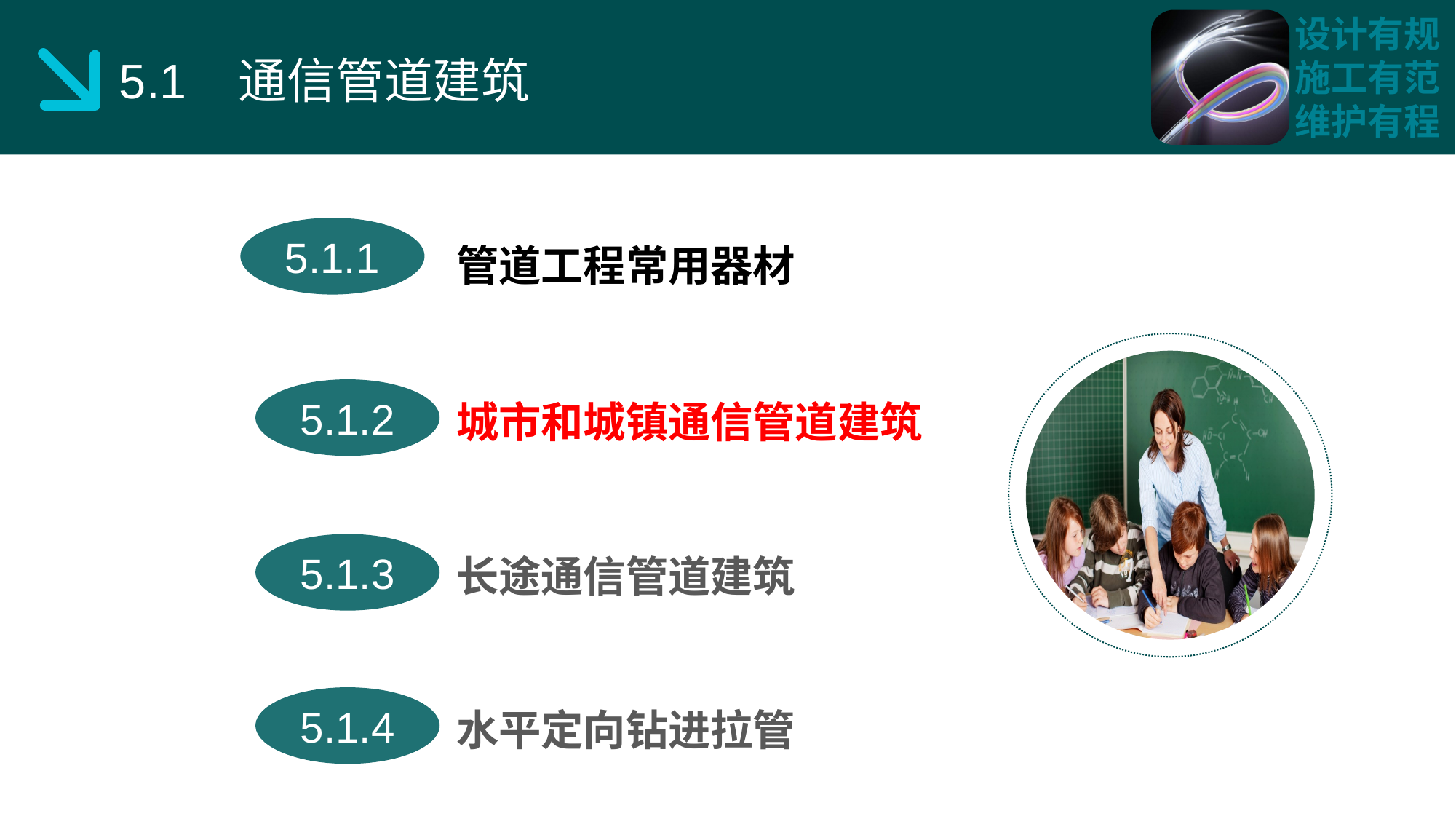

5.1   通信管道建筑

管道工程常用器材
5.1.1

城市和城镇通信管道建筑
5.1.2
长途通信管道建筑
5.1.3
水平定向钻进拉管
5.1.4